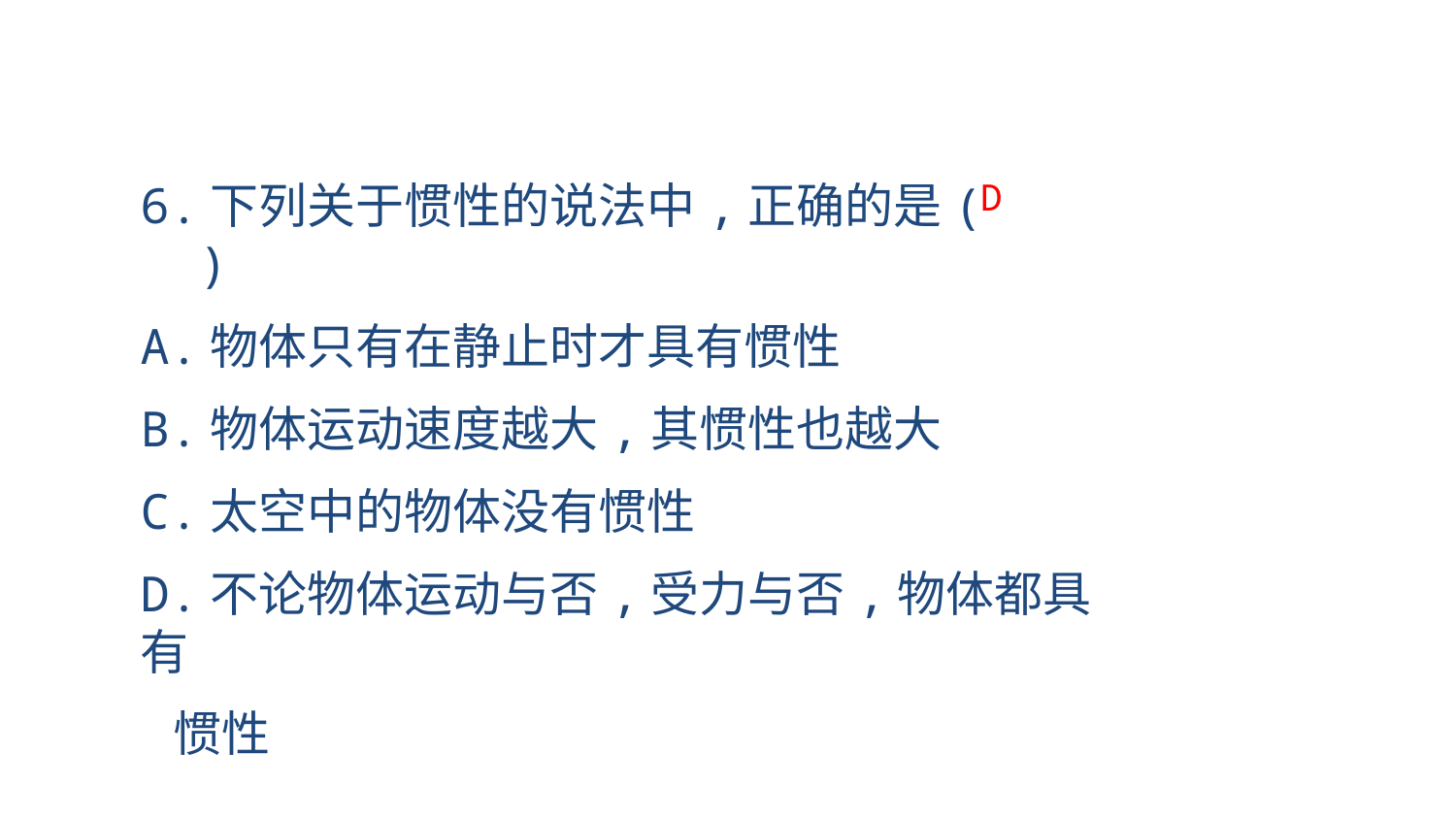

6.下列关于惯性的说法中,正确的是(       )
A.物体只有在静止时才具有惯性
B.物体运动速度越大,其惯性也越大
C.太空中的物体没有惯性
D.不论物体运动与否,受力与否,物体都具有
  惯性
D